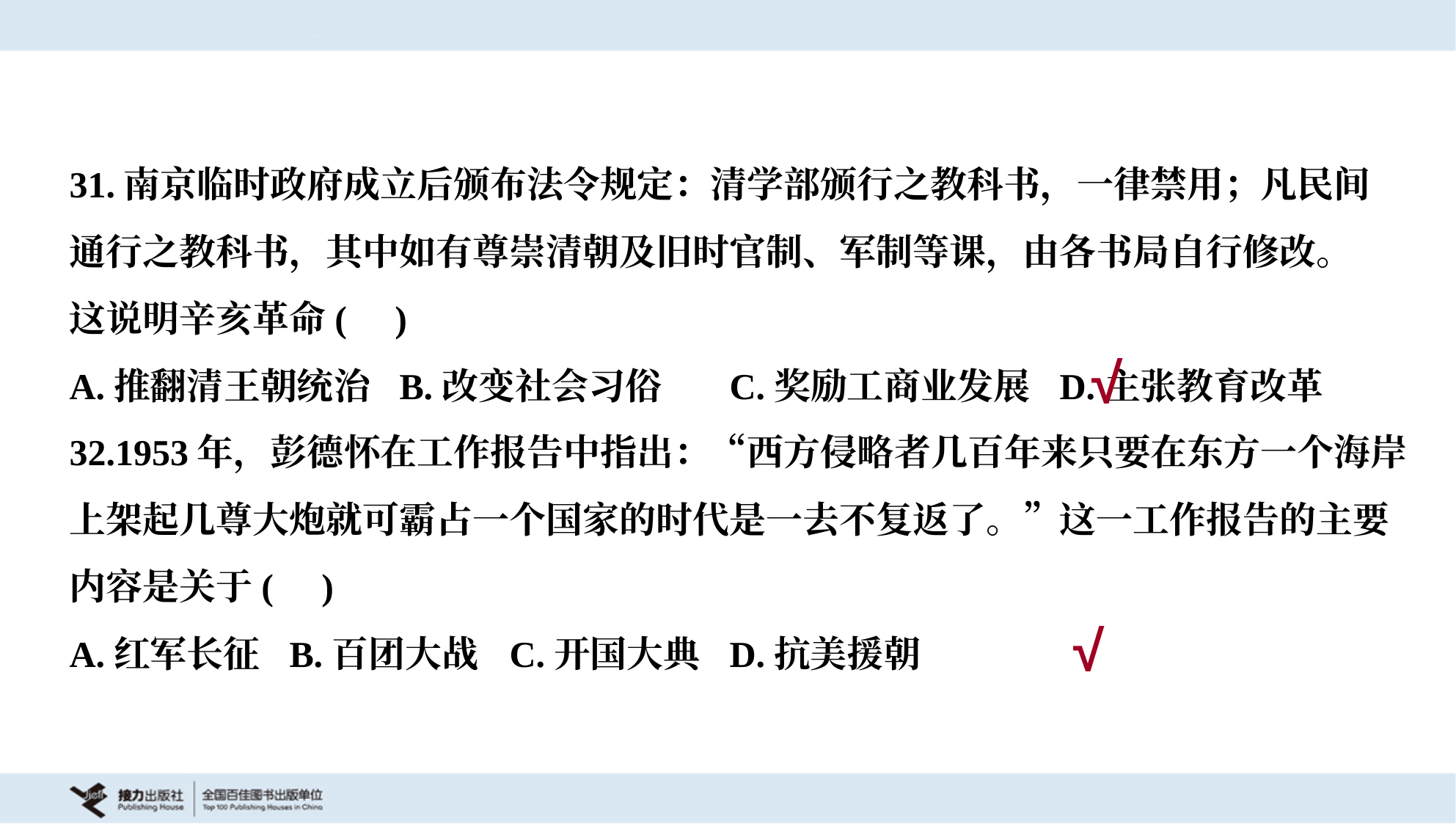

31.南京临时政府成立后颁布法令规定：清学部颁行之教科书，一律禁用；凡民间
通行之教科书，其中如有尊崇清朝及旧时官制、军制等课，由各书局自行修改。
这说明辛亥革命(     )
A.推翻清王朝统治	B.改变社会习俗	C.奖励工商业发展	D.主张教育改革
√
32.1953年，彭德怀在工作报告中指出：“西方侵略者几百年来只要在东方一个海岸
上架起几尊大炮就可霸占一个国家的时代是一去不复返了。”这一工作报告的主要
内容是关于(     )
A.红军长征	B.百团大战	C.开国大典	D.抗美援朝
√